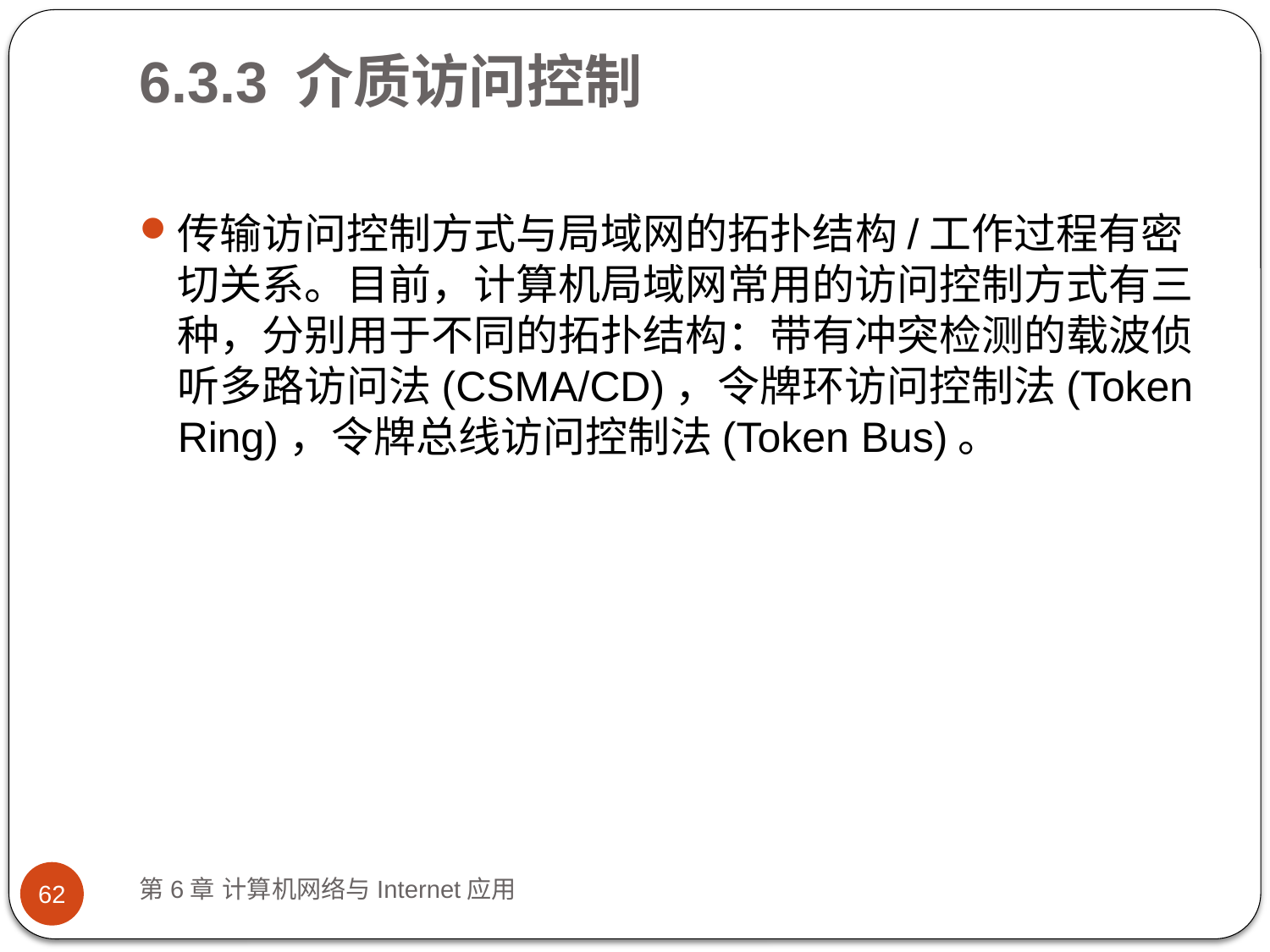

# 6.3.3 介质访问控制
传输访问控制方式与局域网的拓扑结构/工作过程有密切关系。目前，计算机局域网常用的访问控制方式有三种，分别用于不同的拓扑结构：带有冲突检测的载波侦听多路访问法(CSMA/CD)，令牌环访问控制法(Token Ring)，令牌总线访问控制法(Token Bus)。

第6章 计算机网络与Internet应用
62